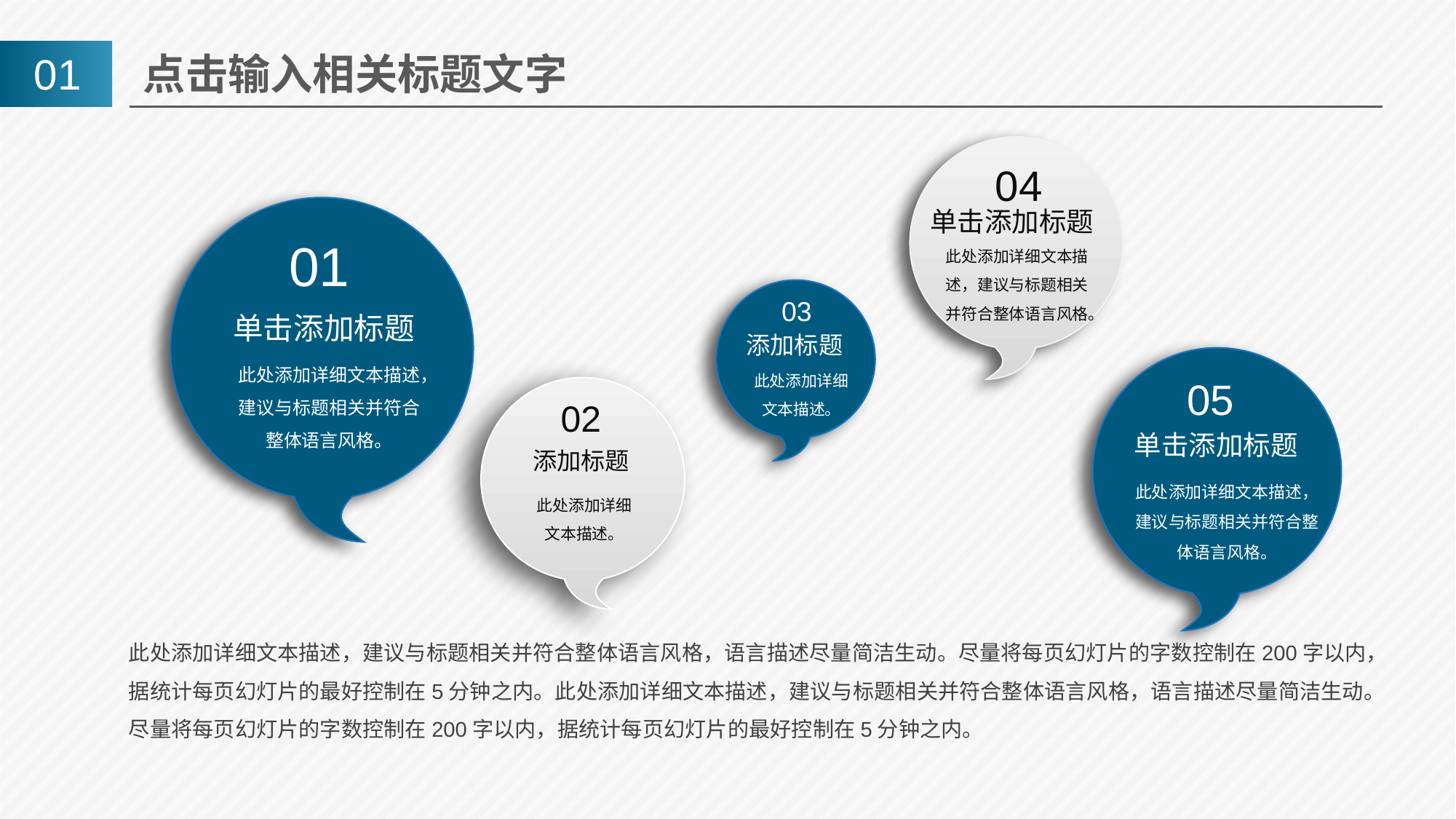

01
点击输入相关标题文字

04
单击添加标题
此处添加详细文本描述，建议与标题相关并符合整体语言风格。

01
单击添加标题
此处添加详细文本描述，建议与标题相关并符合整体语言风格。

03
添加标题
此处添加详细文本描述。

05
单击添加标题
此处添加详细文本描述，建议与标题相关并符合整体语言风格。

02
添加标题
此处添加详细文本描述。
此处添加详细文本描述，建议与标题相关并符合整体语言风格，语言描述尽量简洁生动。尽量将每页幻灯片的字数控制在200字以内，据统计每页幻灯片的最好控制在5分钟之内。此处添加详细文本描述，建议与标题相关并符合整体语言风格，语言描述尽量简洁生动。尽量将每页幻灯片的字数控制在200字以内，据统计每页幻灯片的最好控制在5分钟之内。